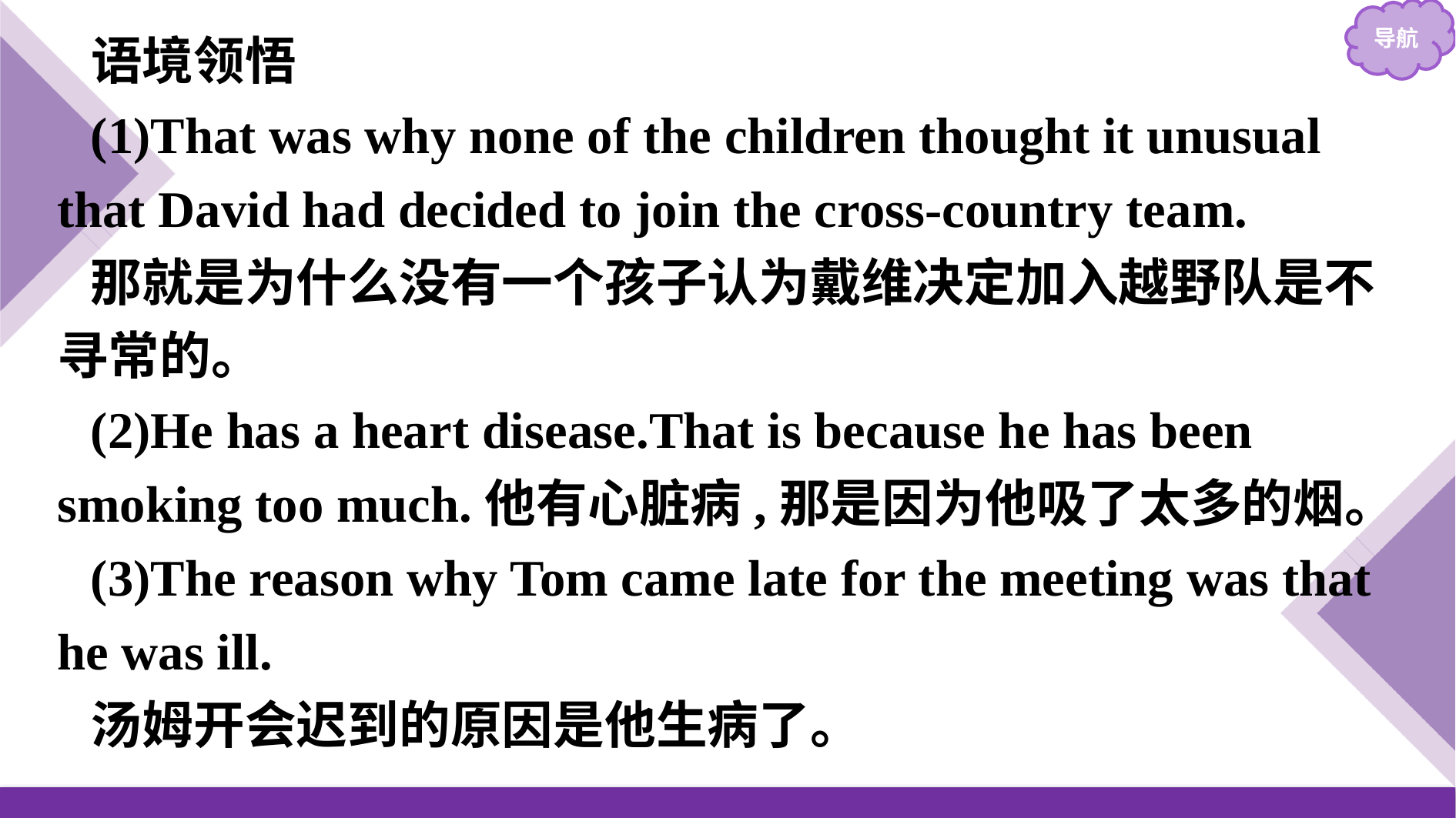

语境领悟
(1)That was why none of the children thought it unusual that David had decided to join the cross-country team.
那就是为什么没有一个孩子认为戴维决定加入越野队是不寻常的。
(2)He has a heart disease.That is because he has been smoking too much.他有心脏病,那是因为他吸了太多的烟。
(3)The reason why Tom came late for the meeting was that he was ill.
汤姆开会迟到的原因是他生病了。